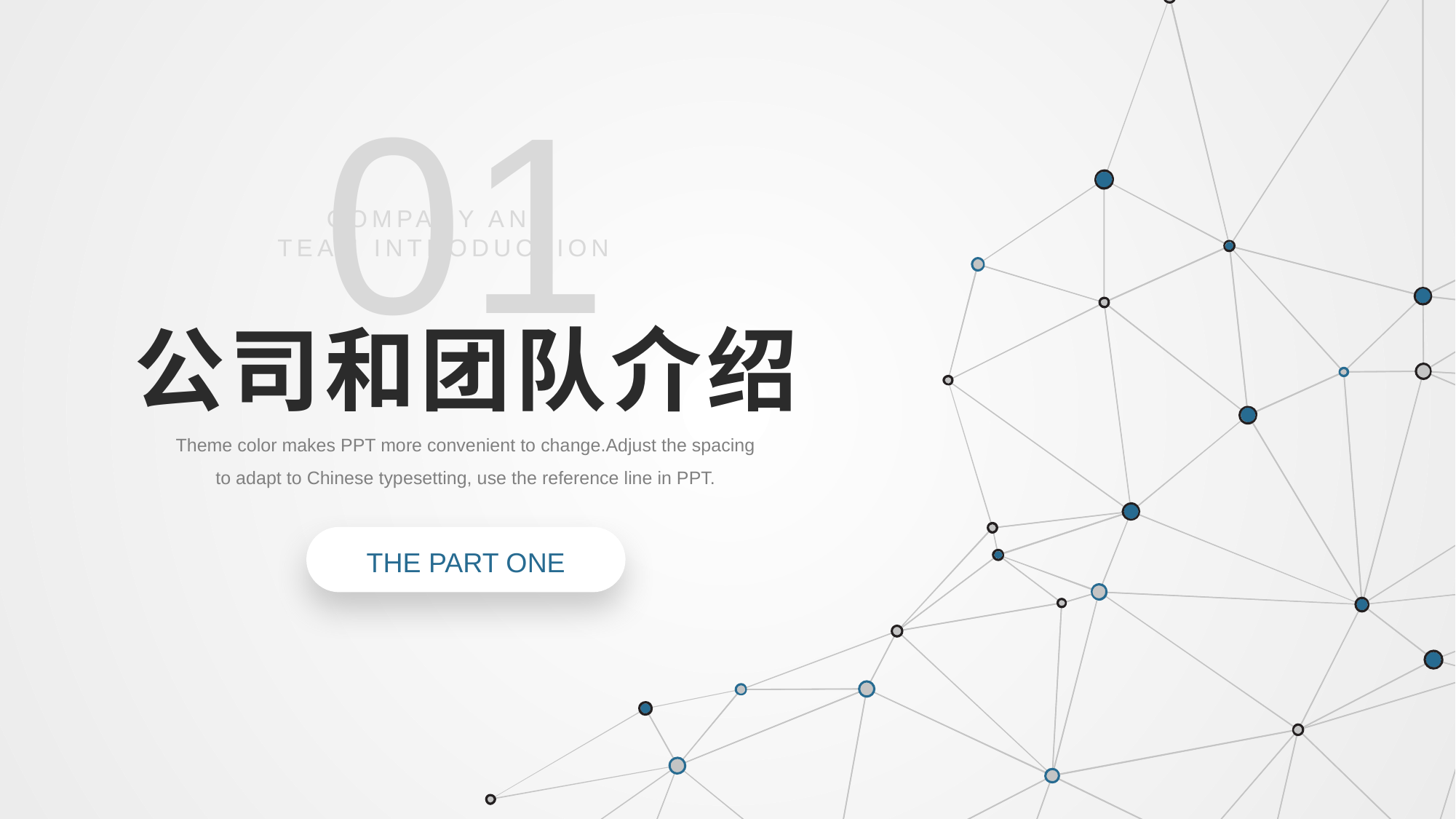

01
COMPANY AND
TEAM INTRODUCTION
公司和团队介绍
Theme color makes PPT more convenient to change.Adjust the spacing to adapt to Chinese typesetting, use the reference line in PPT.

THE PART ONE